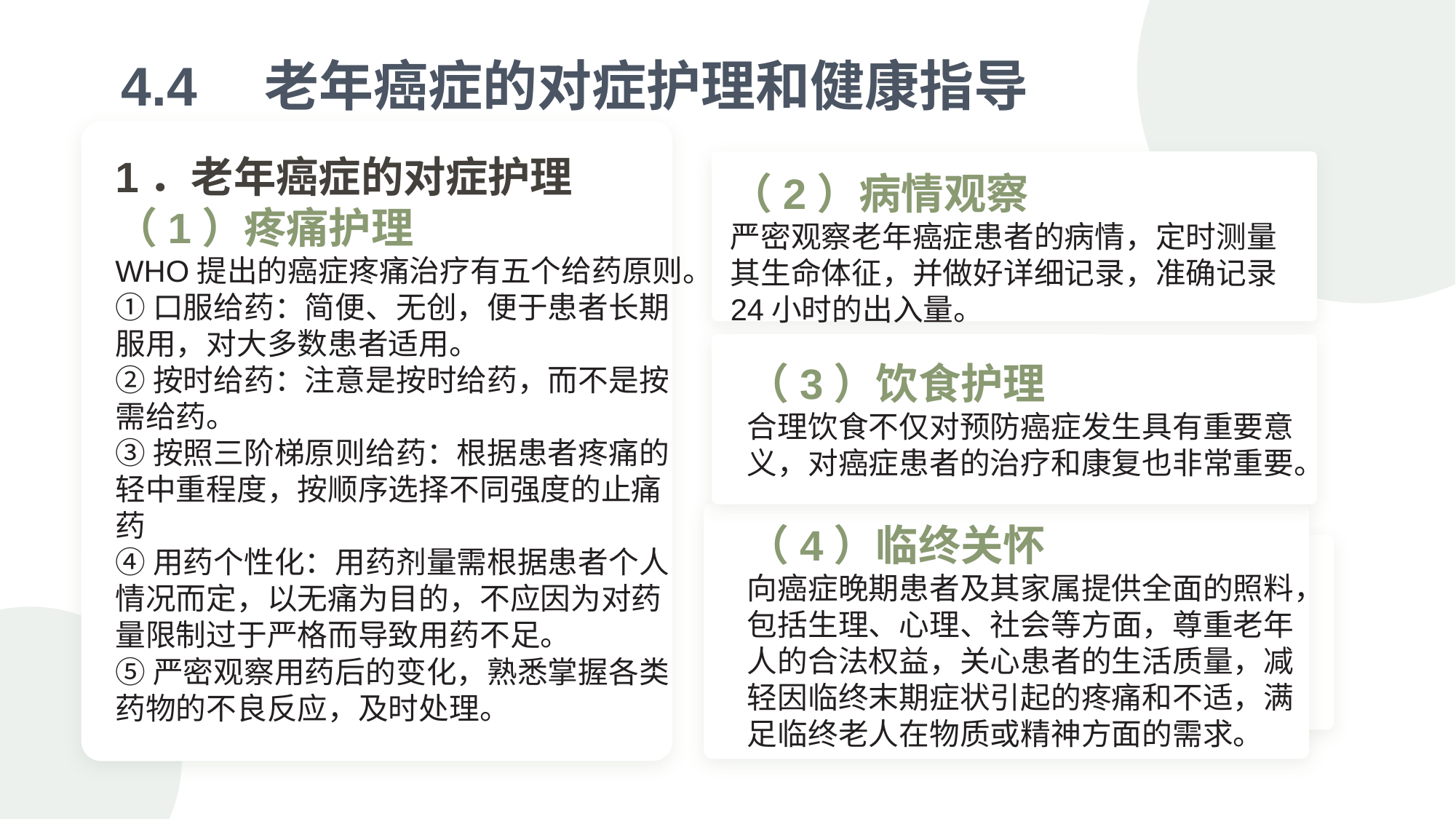

4.4　老年癌症的对症护理和健康指导

1．老年癌症的对症护理
（1）疼痛护理
WHO提出的癌症疼痛治疗有五个给药原则。
①口服给药：简便、无创，便于患者长期服用，对大多数患者适用。
②按时给药：注意是按时给药，而不是按需给药。
③按照三阶梯原则给药：根据患者疼痛的轻中重程度，按顺序选择不同强度的止痛药
④用药个性化：用药剂量需根据患者个人情况而定，以无痛为目的，不应因为对药量限制过于严格而导致用药不足。
⑤严密观察用药后的变化，熟悉掌握各类药物的不良反应，及时处理。

（2）病情观察
严密观察老年癌症患者的病情，定时测量其生命体征，并做好详细记录，准确记录24小时的出入量。

（3）饮食护理
合理饮食不仅对预防癌症发生具有重要意义，对癌症患者的治疗和康复也非常重要。

（4）临终关怀
向癌症晚期患者及其家属提供全面的照料，包括生理、心理、社会等方面，尊重老年人的合法权益，关心患者的生活质量，减轻因临终末期症状引起的疼痛和不适，满足临终老人在物质或精神方面的需求。